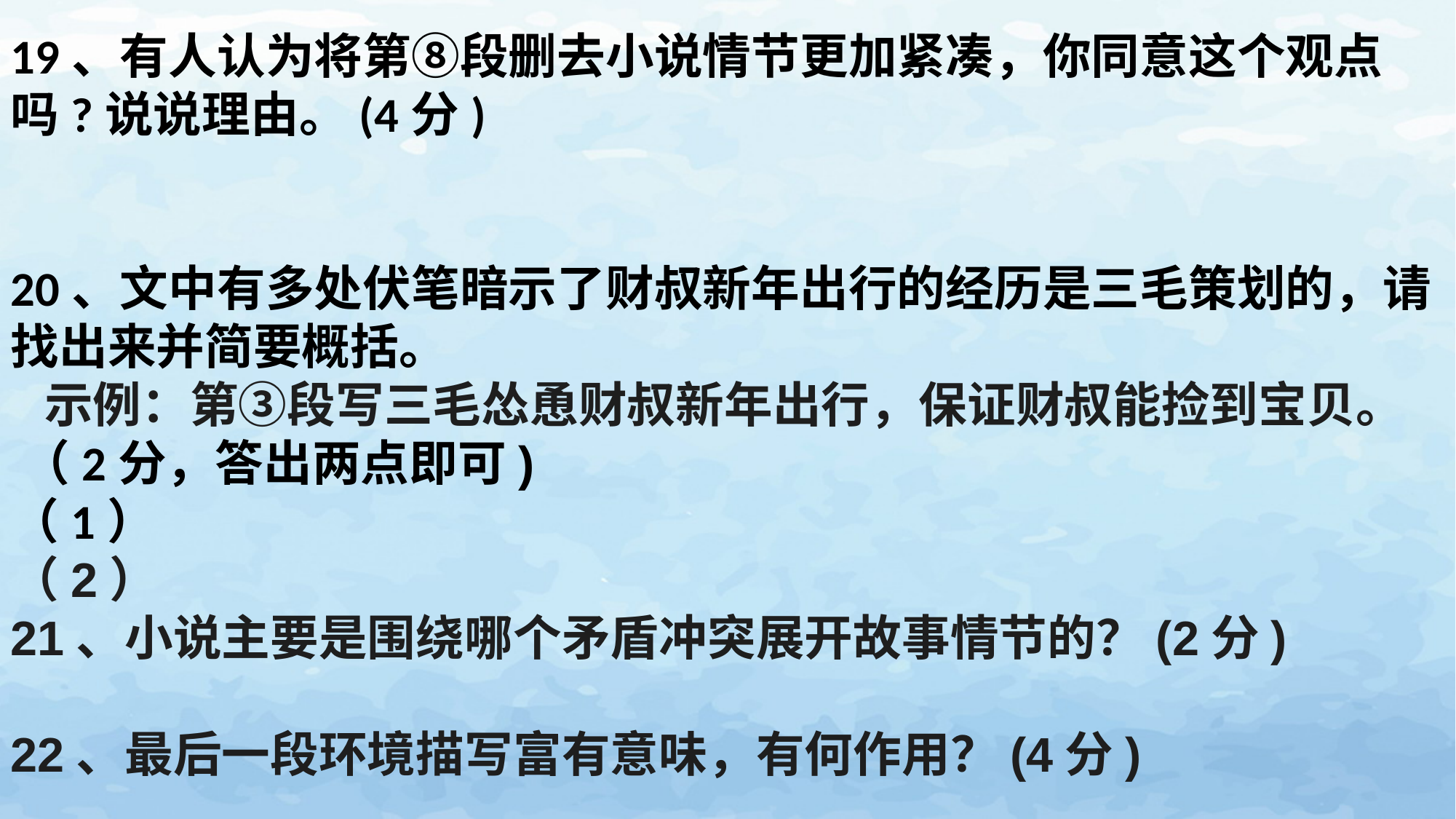

19、有人认为将第⑧段删去小说情节更加紧凑，你同意这个观点吗?说说理由。(4分)  20、文中有多处伏笔暗示了财叔新年出行的经历是三毛策划的，请找出来并简要概括。  示例：第③段写三毛怂恿财叔新年出行，保证财叔能捡到宝贝。     （2分，答出两点即可)  （1）                                   （2） 21、小说主要是围绕哪个矛盾冲突展开故事情节的？(2分) 22、最后一段环境描写富有意味，有何作用？(4分)